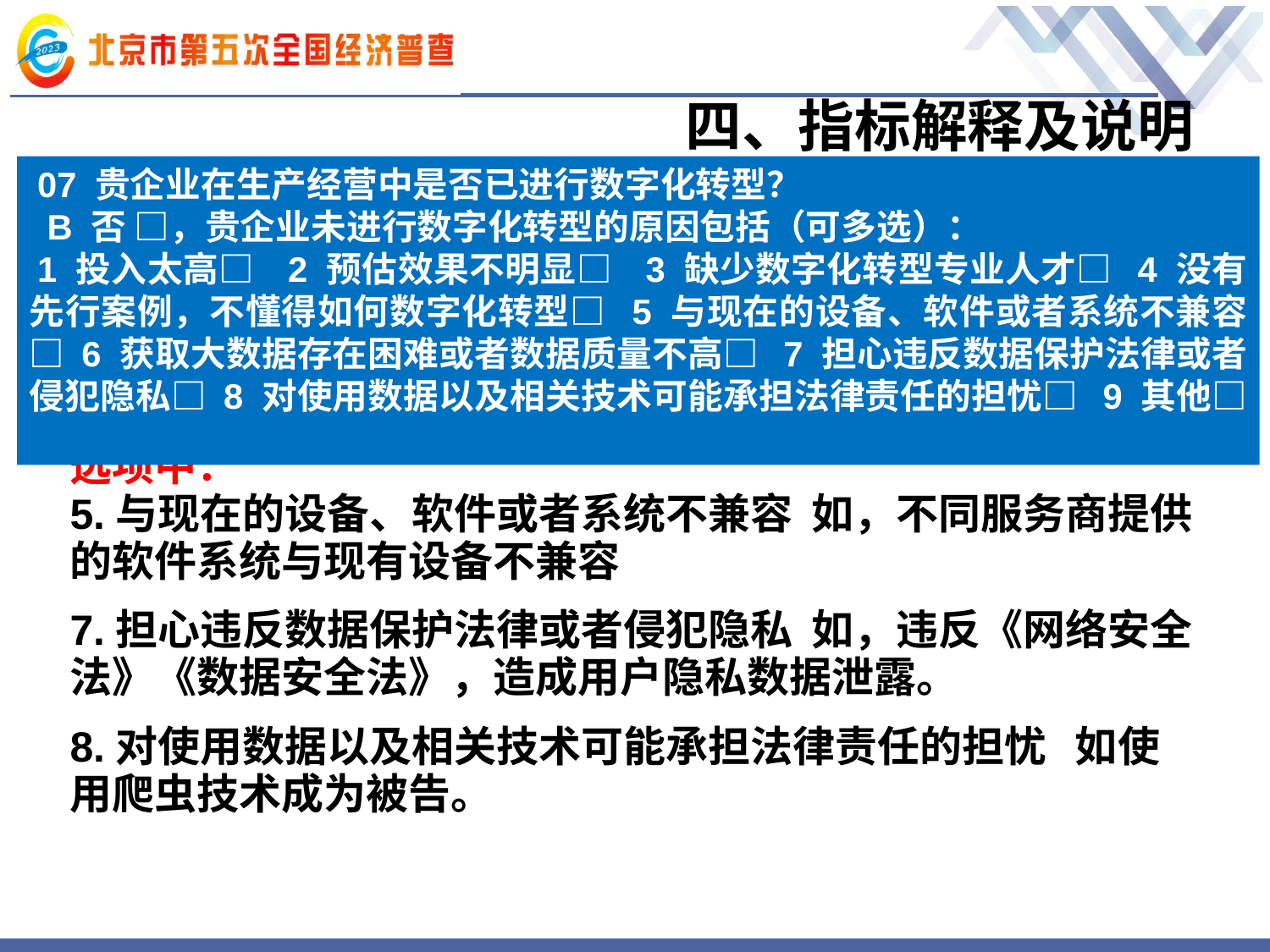

# 四、指标解释及说明
07 贵企业在生产经营中是否已进行数字化转型？
 B 否 □，贵企业未进行数字化转型的原因包括（可多选）：
1 投入太高□   2 预估效果不明显□   3 缺少数字化转型专业人才□  4 没有先行案例，不懂得如何数字化转型□  5 与现在的设备、软件或者系统不兼容□ 6 获取大数据存在困难或者数据质量不高□  7 担心违反数据保护法律或者侵犯隐私□ 8 对使用数据以及相关技术可能承担法律责任的担忧□  9 其他□
选项中：
5.与现在的设备、软件或者系统不兼容  如，不同服务商提供的软件系统与现有设备不兼容
7.担心违反数据保护法律或者侵犯隐私  如，违反《网络安全法》《数据安全法》，造成用户隐私数据泄露。
8.对使用数据以及相关技术可能承担法律责任的担忧   如使用爬虫技术成为被告。